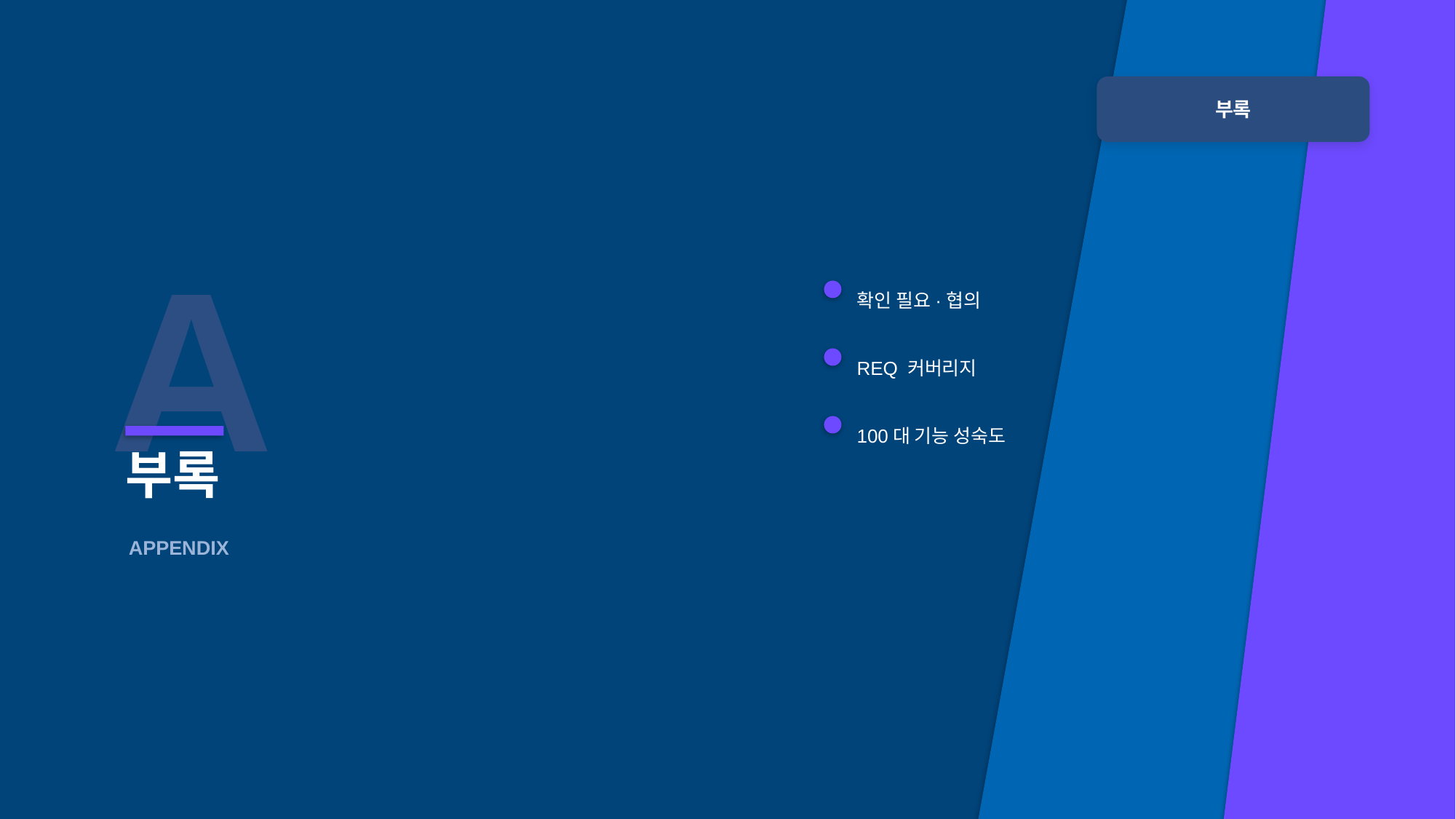

부록
A
확인 필요·협의

REQ 커버리지

100대 기능 성숙도

부록
APPENDIX